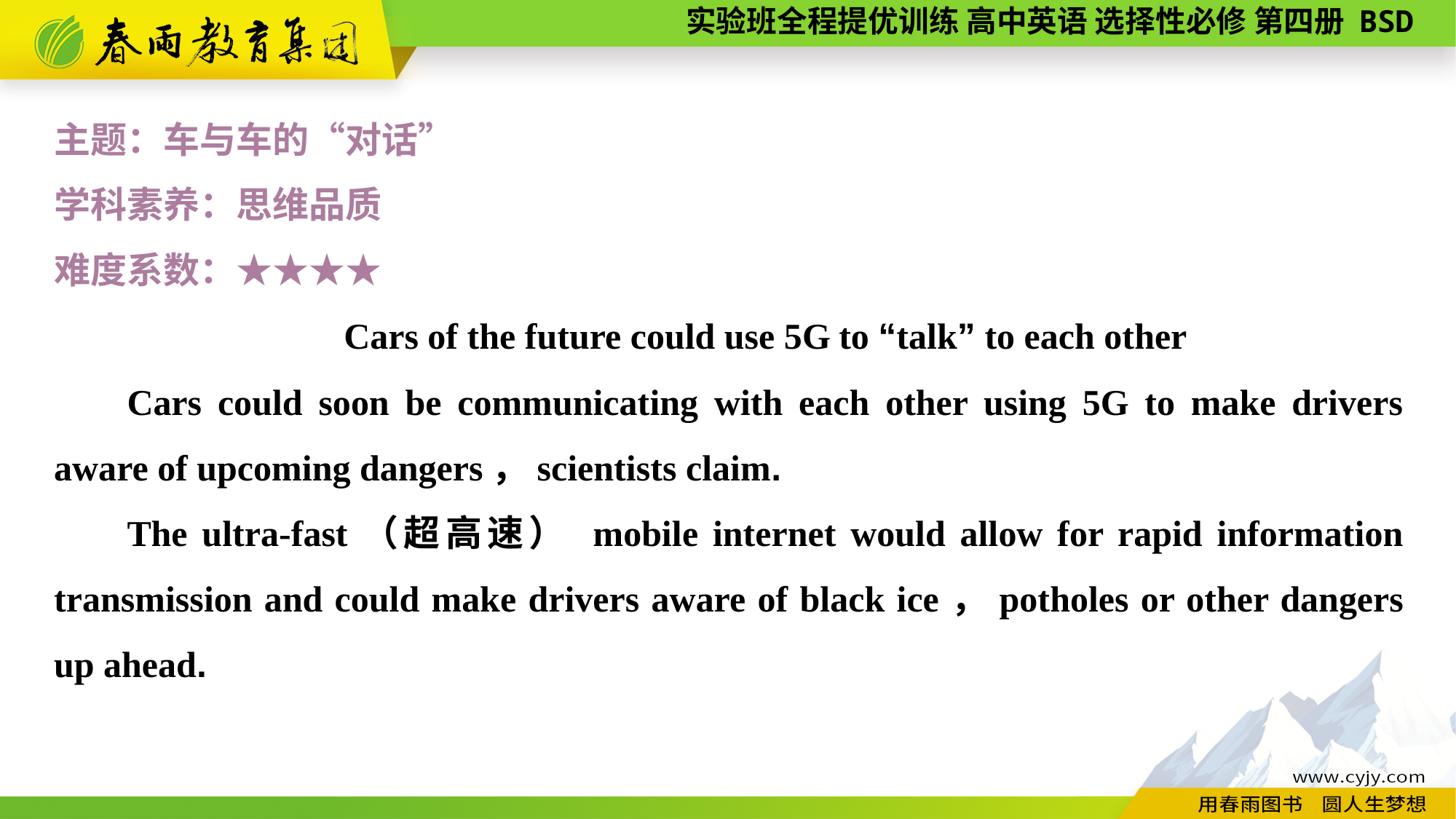

主题：车与车的“对话”
学科素养：思维品质
难度系数：★★★★
Cars of the future could use 5G  to “talk” to each other
Cars could soon be communicating with each other using 5G to make drivers aware of upcoming dangers，scientists claim.
The ultra-fast（超高速） mobile internet would allow for rapid information transmission and could make drivers aware of black ice，potholes or other dangers up ahead.